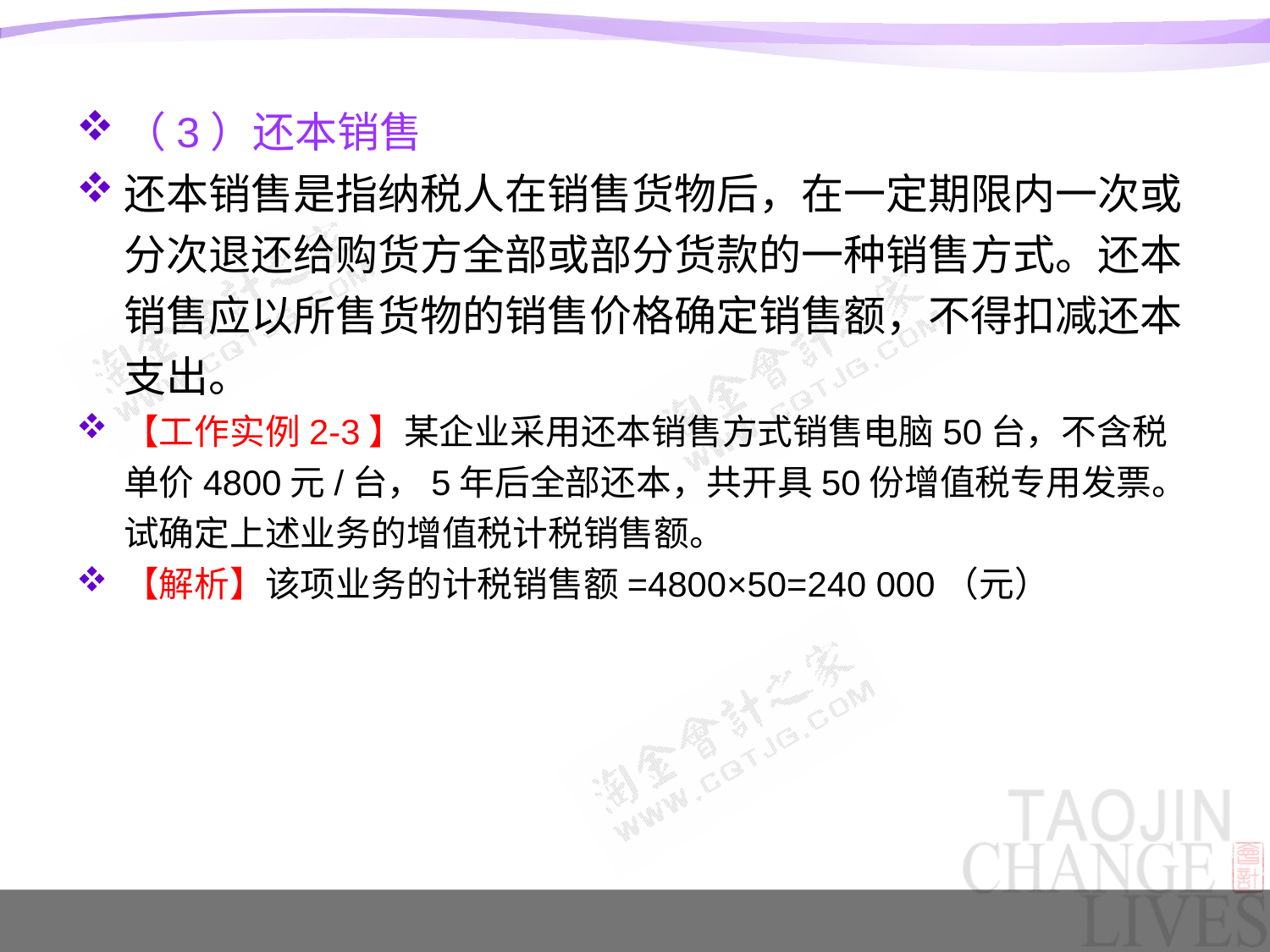

#
（3）还本销售
还本销售是指纳税人在销售货物后，在一定期限内一次或分次退还给购货方全部或部分货款的一种销售方式。还本销售应以所售货物的销售价格确定销售额，不得扣减还本支出。
【工作实例2-3】某企业采用还本销售方式销售电脑50台，不含税单价4800元/台，5年后全部还本，共开具50份增值税专用发票。试确定上述业务的增值税计税销售额。
【解析】该项业务的计税销售额=4800×50=240 000（元）